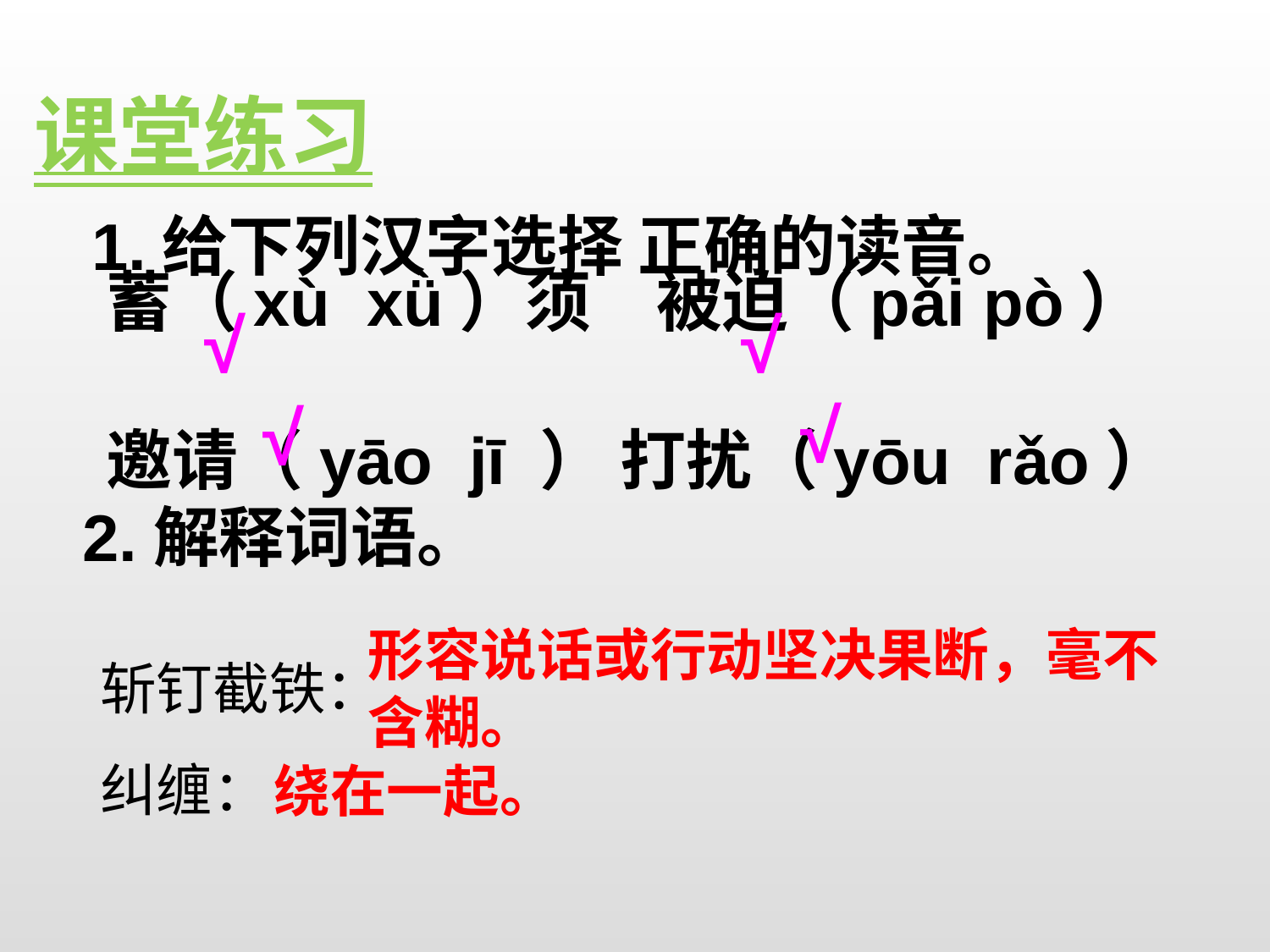

课堂练习
1.给下列汉字选择 正确的读音。

蓄（xù  xǜ）须　被迫（pǎi pò）
邀请（yāo  jī ） 打扰（yōu  rǎo）
√
√
√
√
2.解释词语。
斩钉截铁：
纠缠：
形容说话或行动坚决果断，毫不含糊。
绕在一起。